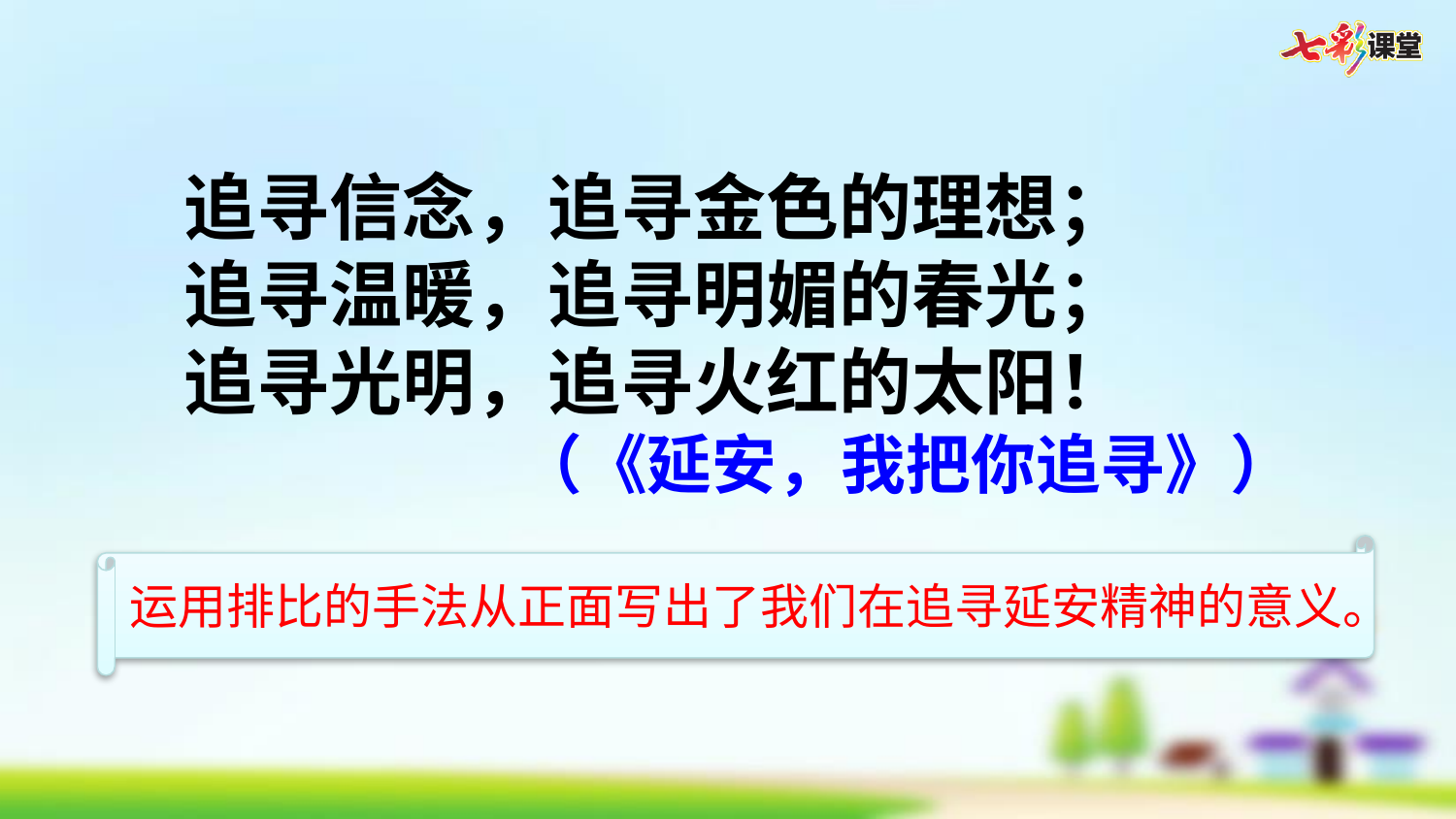

追寻信念，追寻金色的理想；
追寻温暖，追寻明媚的春光；
追寻光明，追寻火红的太阳！
（《延安，我把你追寻》）
运用排比的手法从正面写出了我们在追寻延安精神的意义。